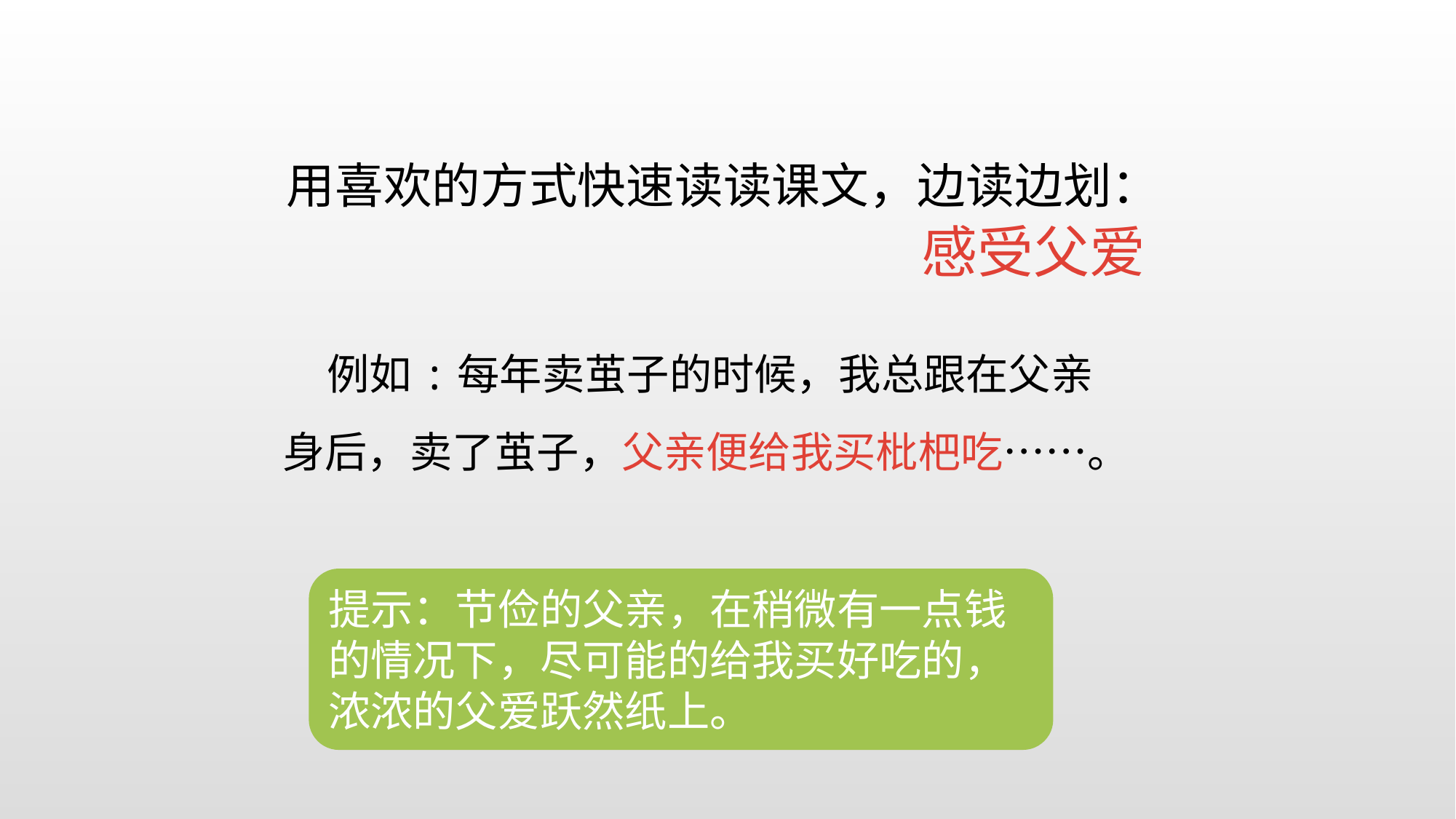

用喜欢的方式快速读读课文，边读边划：
感受父爱
   例如:每年卖茧子的时候，我总跟在父亲身后，卖了茧子，父亲便给我买枇杷吃……。
提示：节俭的父亲，在稍微有一点钱的情况下，尽可能的给我买好吃的，浓浓的父爱跃然纸上。